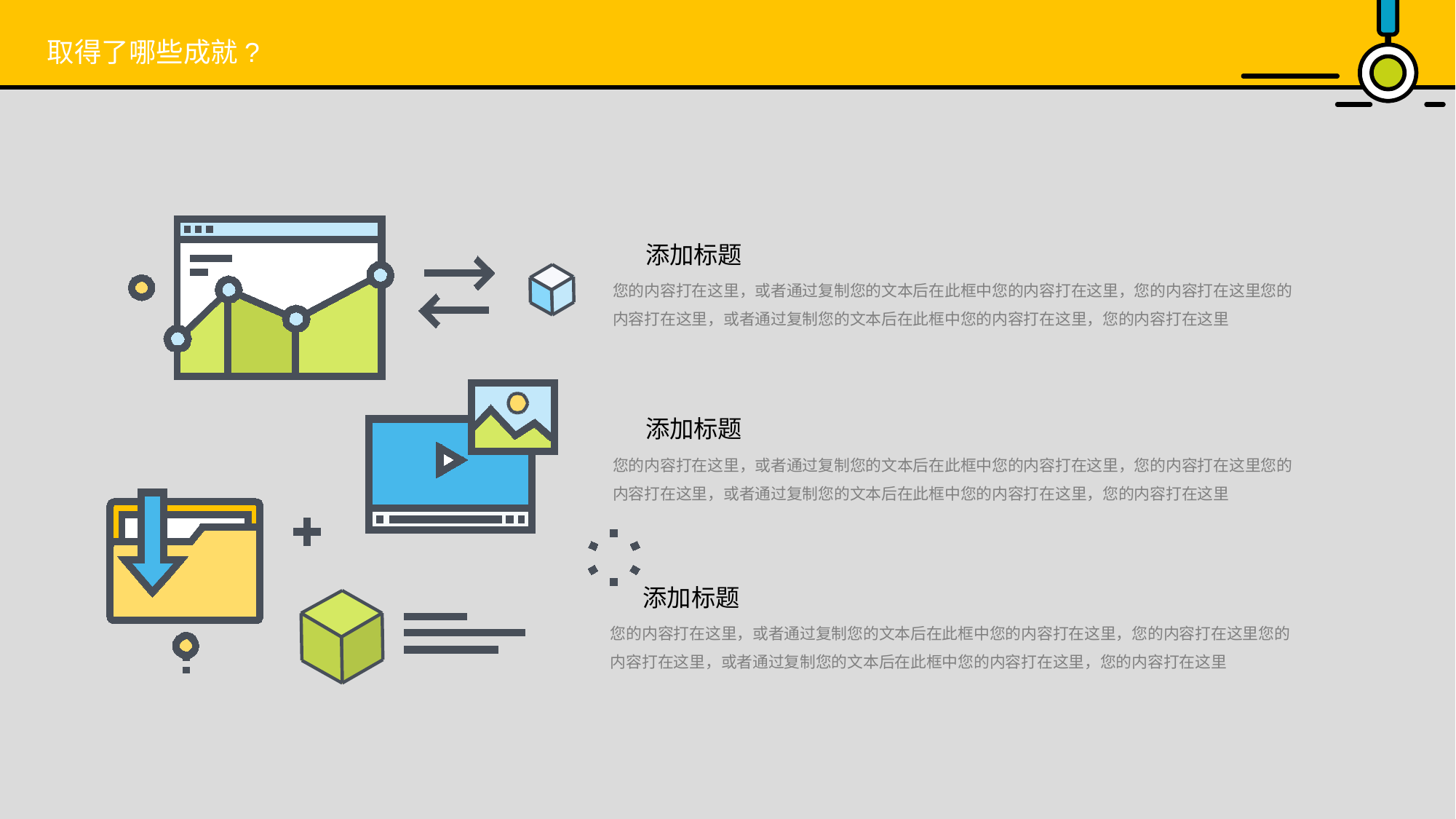

取得了哪些成就?

添加标题
您的内容打在这里，或者通过复制您的文本后在此框中您的内容打在这里，您的内容打在这里您的内容打在这里，或者通过复制您的文本后在此框中您的内容打在这里，您的内容打在这里

添加标题
您的内容打在这里，或者通过复制您的文本后在此框中您的内容打在这里，您的内容打在这里您的内容打在这里，或者通过复制您的文本后在此框中您的内容打在这里，您的内容打在这里

添加标题
您的内容打在这里，或者通过复制您的文本后在此框中您的内容打在这里，您的内容打在这里您的内容打在这里，或者通过复制您的文本后在此框中您的内容打在这里，您的内容打在这里